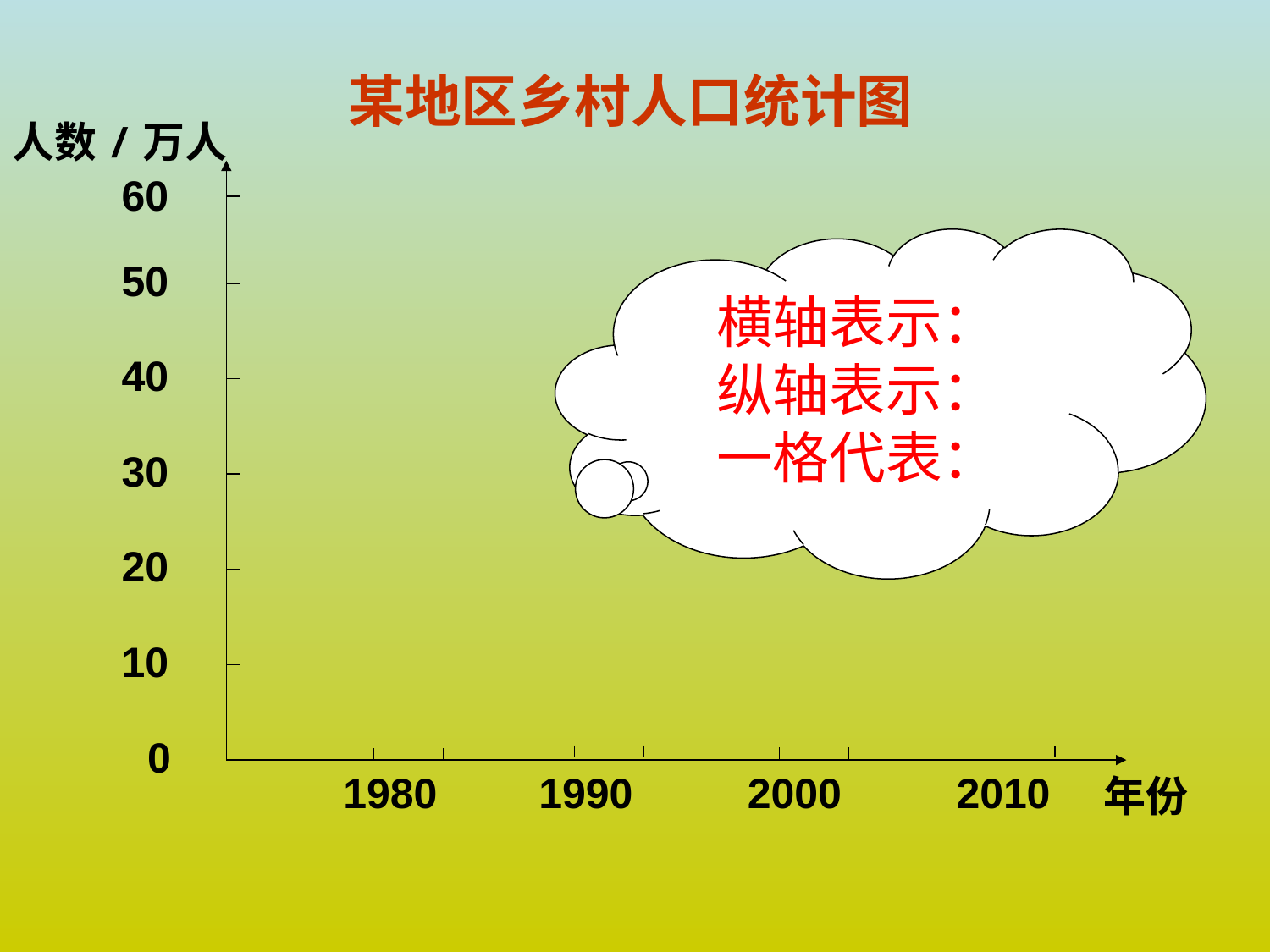

某地区乡村人口统计图
人数/万人
60
50
40
30
20
10
0
1980
1990
2000
2010
横轴表示：
纵轴表示：
一格代表：
年份